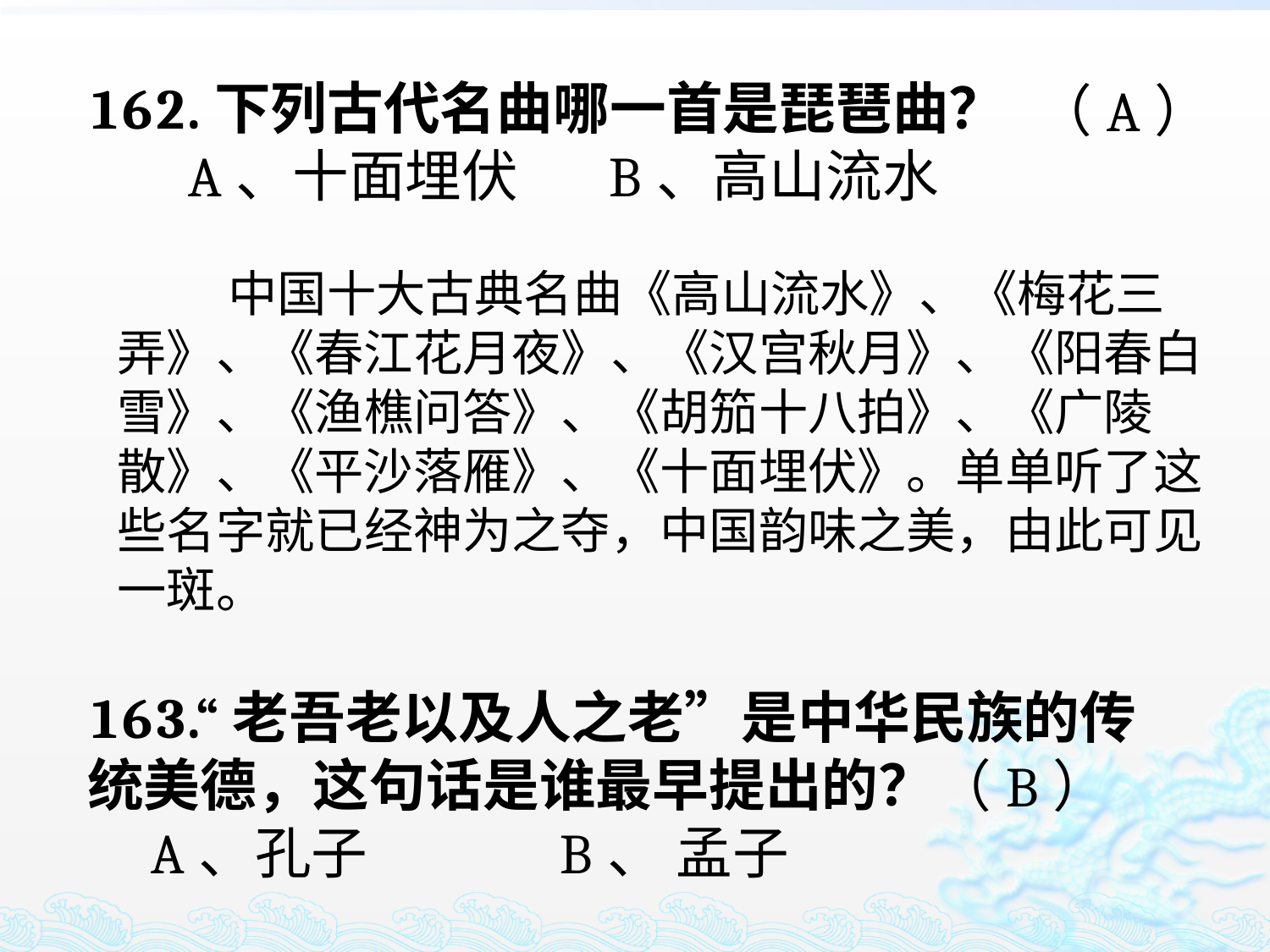

162.下列古代名曲哪一首是琵琶曲？
        A、十面埋伏      B、高山流水
（A）
         中国十大古典名曲《高山流水》、《梅花三弄》、《春江花月夜》、《汉宫秋月》、《阳春白雪》、《渔樵问答》、《胡笳十八拍》、《广陵散》、《平沙落雁》、《十面埋伏》。单单听了这些名字就已经神为之夺，中国韵味之美，由此可见一斑。
163.“老吾老以及人之老”是中华民族的传统美德，这句话是谁最早提出的？
     A、孔子              B、 孟子
（B）